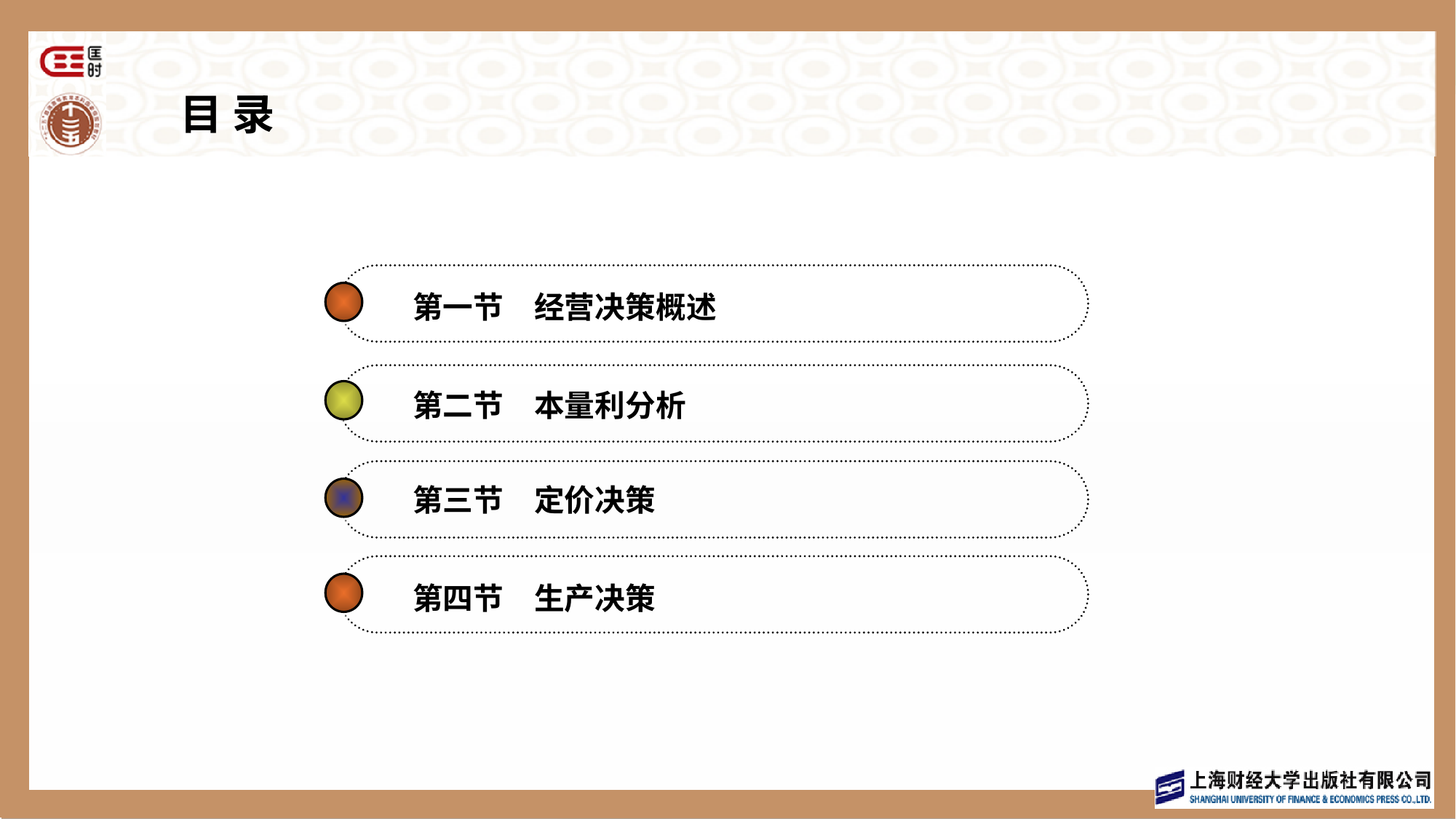

目 录

第一节　经营决策概述

第二节　本量利分析

第三节　定价决策

第四节　生产决策